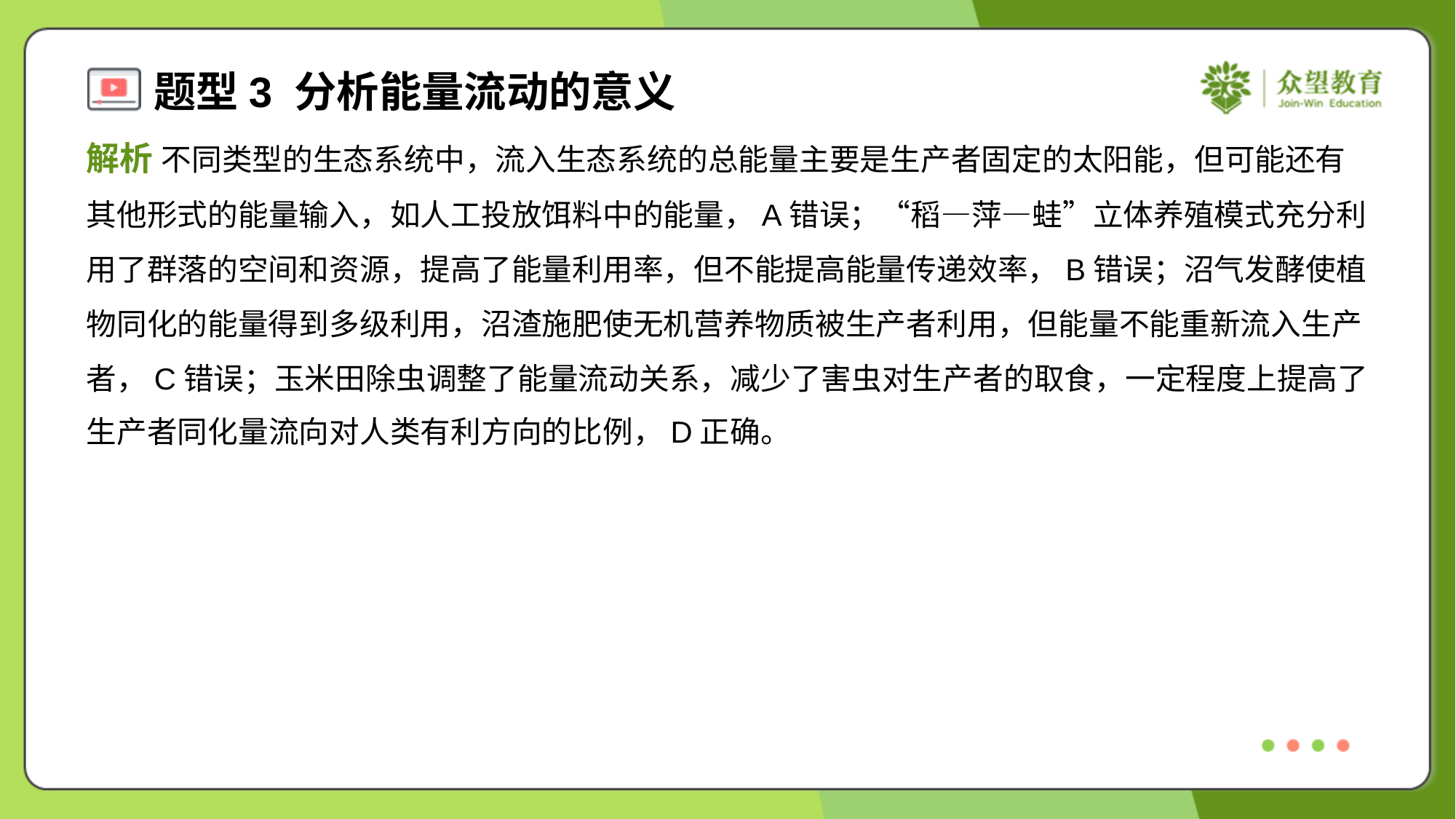

解析 不同类型的生态系统中，流入生态系统的总能量主要是生产者固定的太阳能，但可能还有
其他形式的能量输入，如人工投放饵料中的能量，A错误；“稻—萍—蛙”立体养殖模式充分利
用了群落的空间和资源，提高了能量利用率，但不能提高能量传递效率，B错误；沼气发酵使植
物同化的能量得到多级利用，沼渣施肥使无机营养物质被生产者利用，但能量不能重新流入生产
者，C错误；玉米田除虫调整了能量流动关系，减少了害虫对生产者的取食，一定程度上提高了
生产者同化量流向对人类有利方向的比例，D正确。